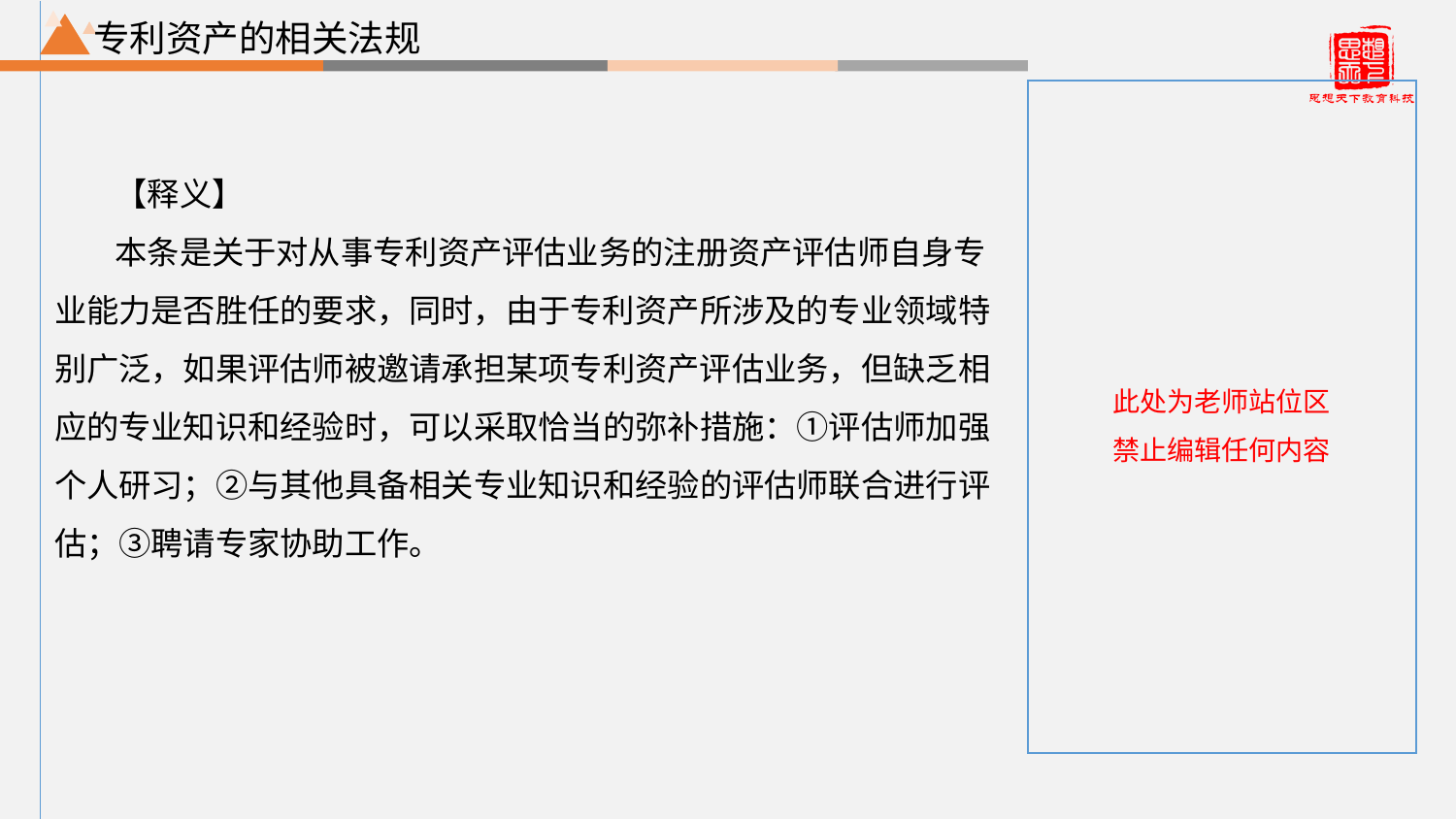

专利资产的相关法规
【释义】
本条是关于对从事专利资产评估业务的注册资产评估师自身专业能力是否胜任的要求，同时，由于专利资产所涉及的专业领域特别广泛，如果评估师被邀请承担某项专利资产评估业务，但缺乏相应的专业知识和经验时，可以采取恰当的弥补措施：①评估师加强个人研习；②与其他具备相关专业知识和经验的评估师联合进行评估；③聘请专家协助工作。
63